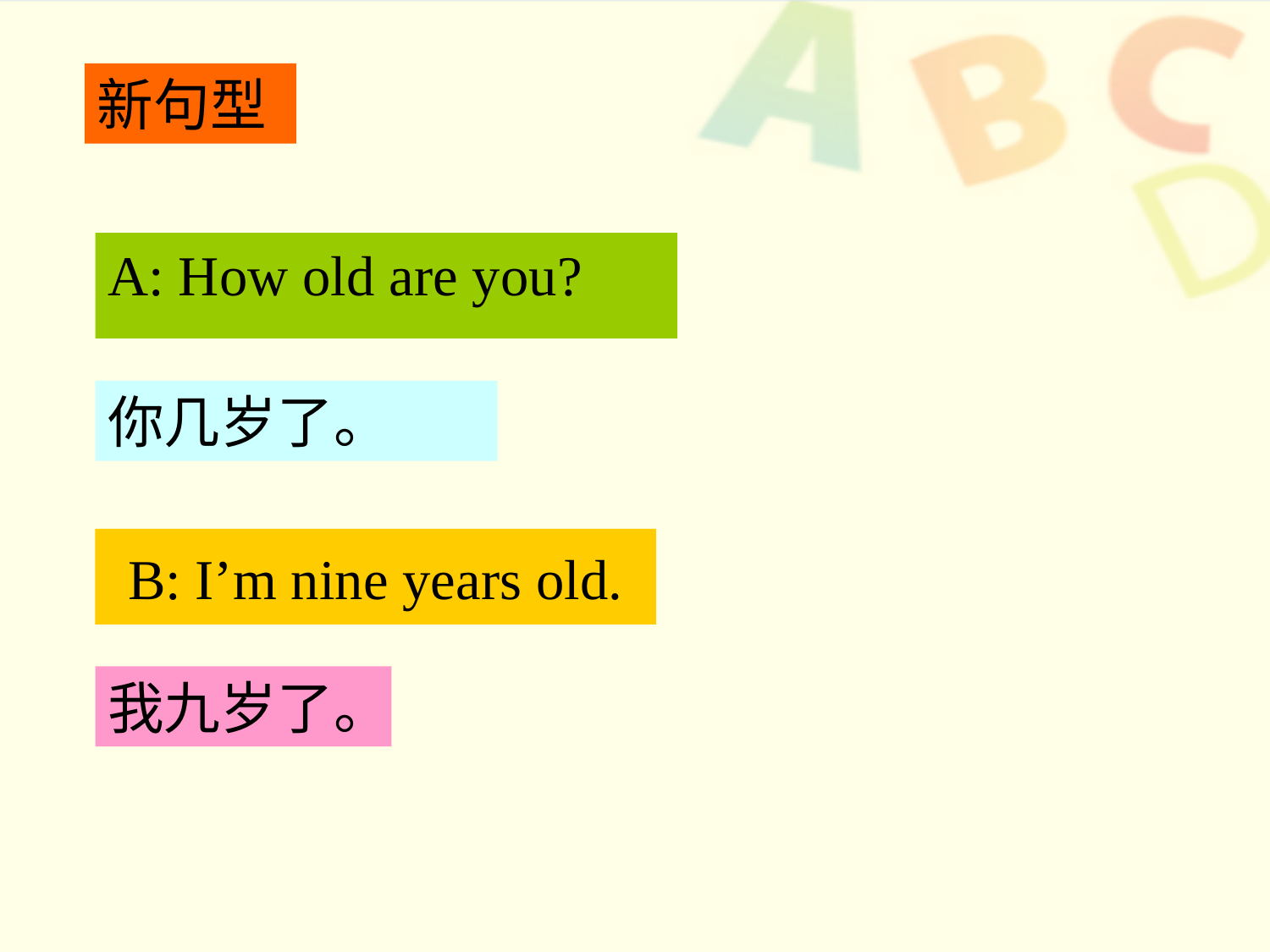

新句型
A: How old are you?

你几岁了。
B: I’m nine years old.
我九岁了。